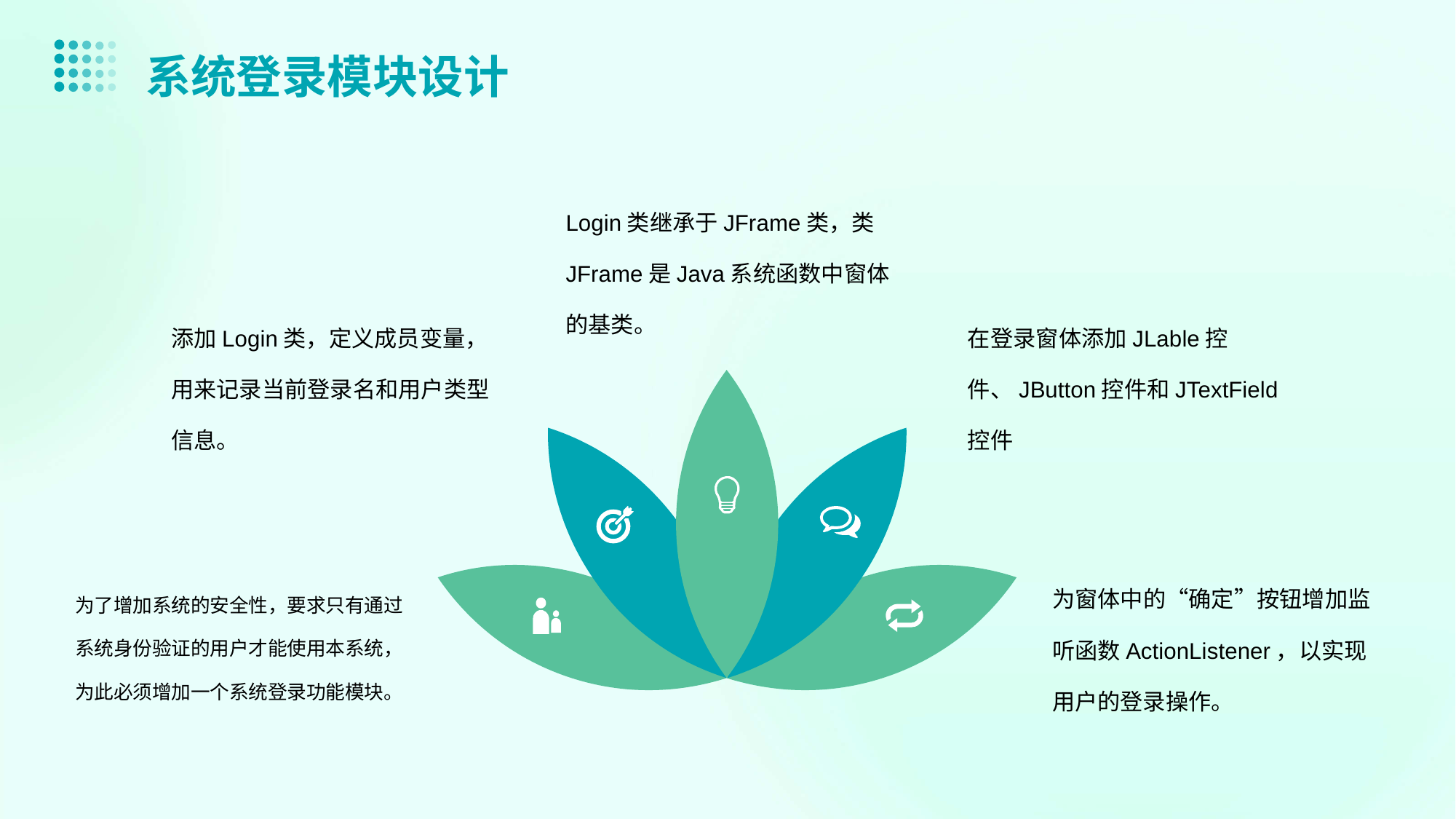

系统登录模块设计

Login类继承于JFrame类，类JFrame是Java系统函数中窗体的基类。
添加Login类，定义成员变量，用来记录当前登录名和用户类型信息。
在登录窗体添加JLable控件、JButton控件和JTextField控件

为了增加系统的安全性，要求只有通过系统身份验证的用户才能使用本系统，为此必须增加一个系统登录功能模块。
为窗体中的“确定”按钮增加监听函数ActionListener，以实现用户的登录操作。